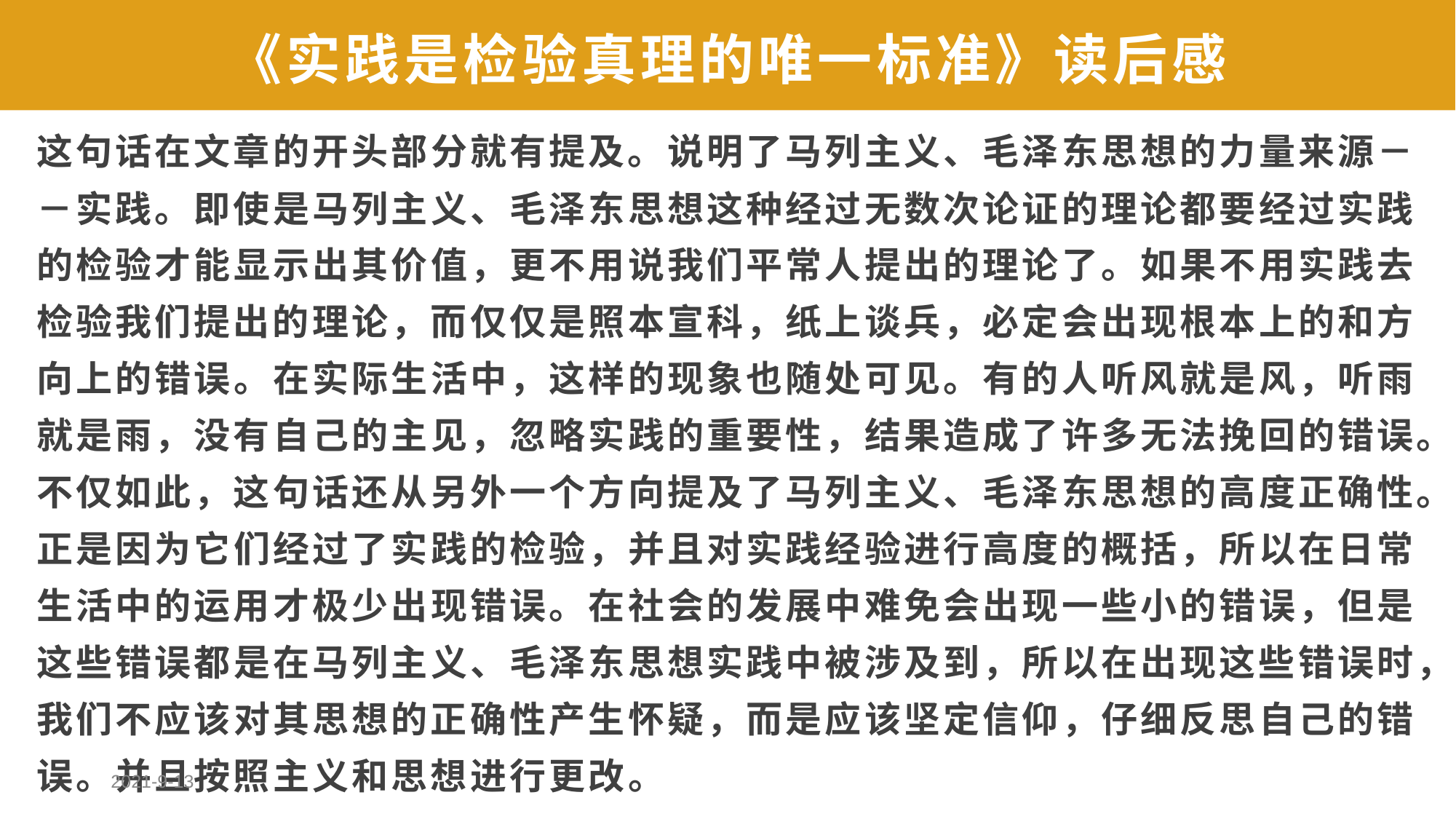

《实践是检验真理的唯一标准》读后感
这句话在文章的开头部分就有提及。说明了马列主义、毛泽东思想的力量来源－－实践。即使是马列主义、毛泽东思想这种经过无数次论证的理论都要经过实践的检验才能显示出其价值，更不用说我们平常人提出的理论了。如果不用实践去检验我们提出的理论，而仅仅是照本宣科，纸上谈兵，必定会出现根本上的和方向上的错误。在实际生活中，这样的现象也随处可见。有的人听风就是风，听雨就是雨，没有自己的主见，忽略实践的重要性，结果造成了许多无法挽回的错误。不仅如此，这句话还从另外一个方向提及了马列主义、毛泽东思想的高度正确性。正是因为它们经过了实践的检验，并且对实践经验进行高度的概括，所以在日常生活中的运用才极少出现错误。在社会的发展中难免会出现一些小的错误，但是这些错误都是在马列主义、毛泽东思想实践中被涉及到，所以在出现这些错误时，我们不应该对其思想的正确性产生怀疑，而是应该坚定信仰，仔细反思自己的错误。并且按照主义和思想进行更改。

2021-9-13